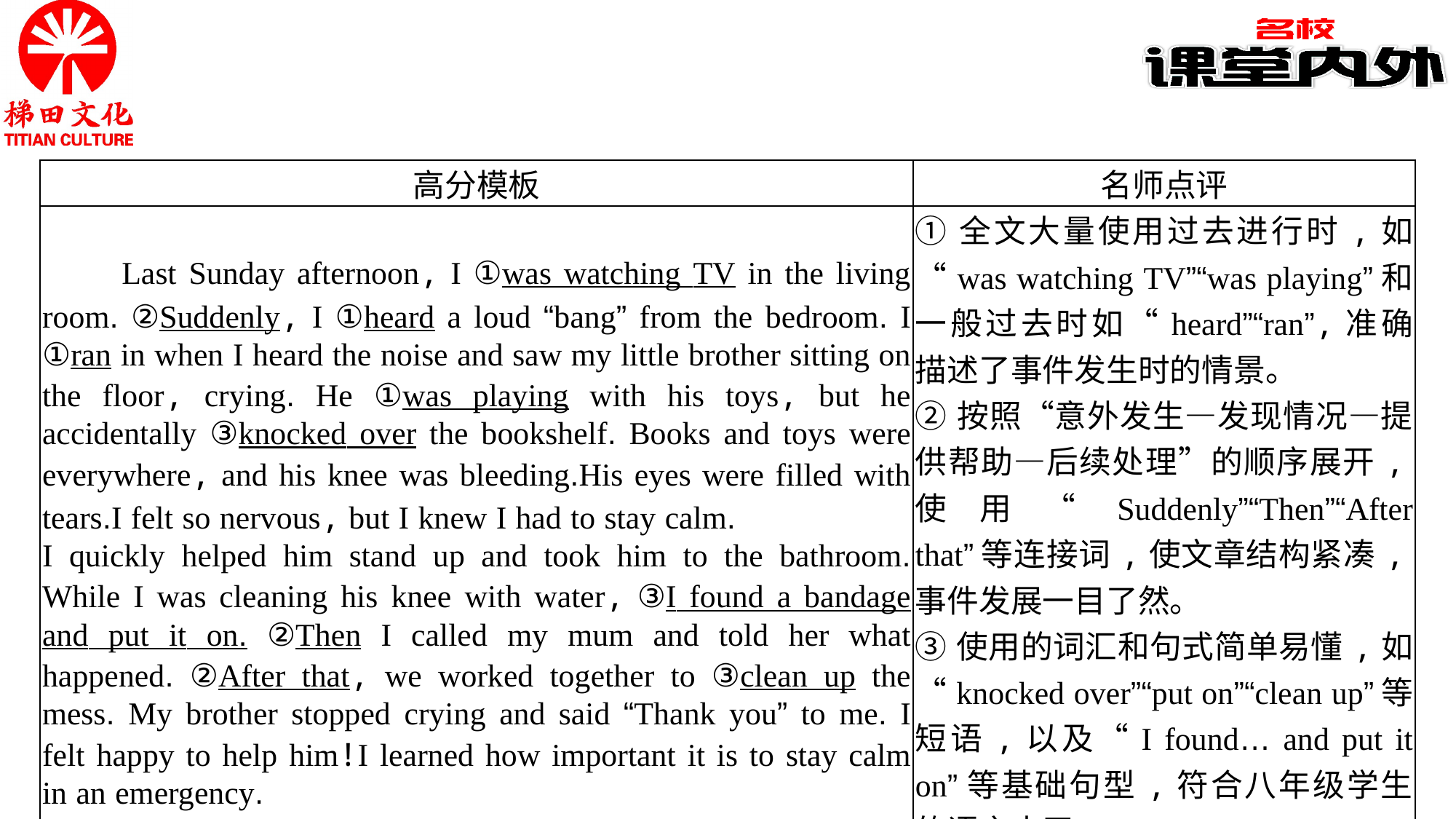

| 高分模板 | 名师点评 |
| --- | --- |
| Last Sunday afternoon, I ①was watching TV in the living room. ②Suddenly, I ①heard a loud “bang” from the bedroom. I ①ran in when I heard the noise and saw my little brother sitting on the floor, crying. He ①was playing with his toys, but he accidentally ③knocked over the bookshelf. Books and toys were everywhere, and his knee was bleeding.His eyes were filled with tears.I felt so nervous, but I knew I had to stay calm. I quickly helped him stand up and took him to the bathroom. While I was cleaning his knee with water, ③I found a bandage and put it on. ②Then I called my mum and told her what happened. ②After that, we worked together to ③clean up the mess. My brother stopped crying and said “Thank you” to me. I felt happy to help him!I learned how important it is to stay calm in an emergency. | ①全文大量使用过去进行时,如“was watching TV”“was playing”和一般过去时如“heard”“ran”,准确描述了事件发生时的情景。 ②按照“意外发生—发现情况—提供帮助—后续处理”的顺序展开,使用“Suddenly”“Then”“After that”等连接词,使文章结构紧凑,事件发展一目了然。 ③使用的词汇和句式简单易懂,如“knocked over”“put on”“clean up”等短语,以及“I found… and put it on”等基础句型,符合八年级学生的语言水平。 |